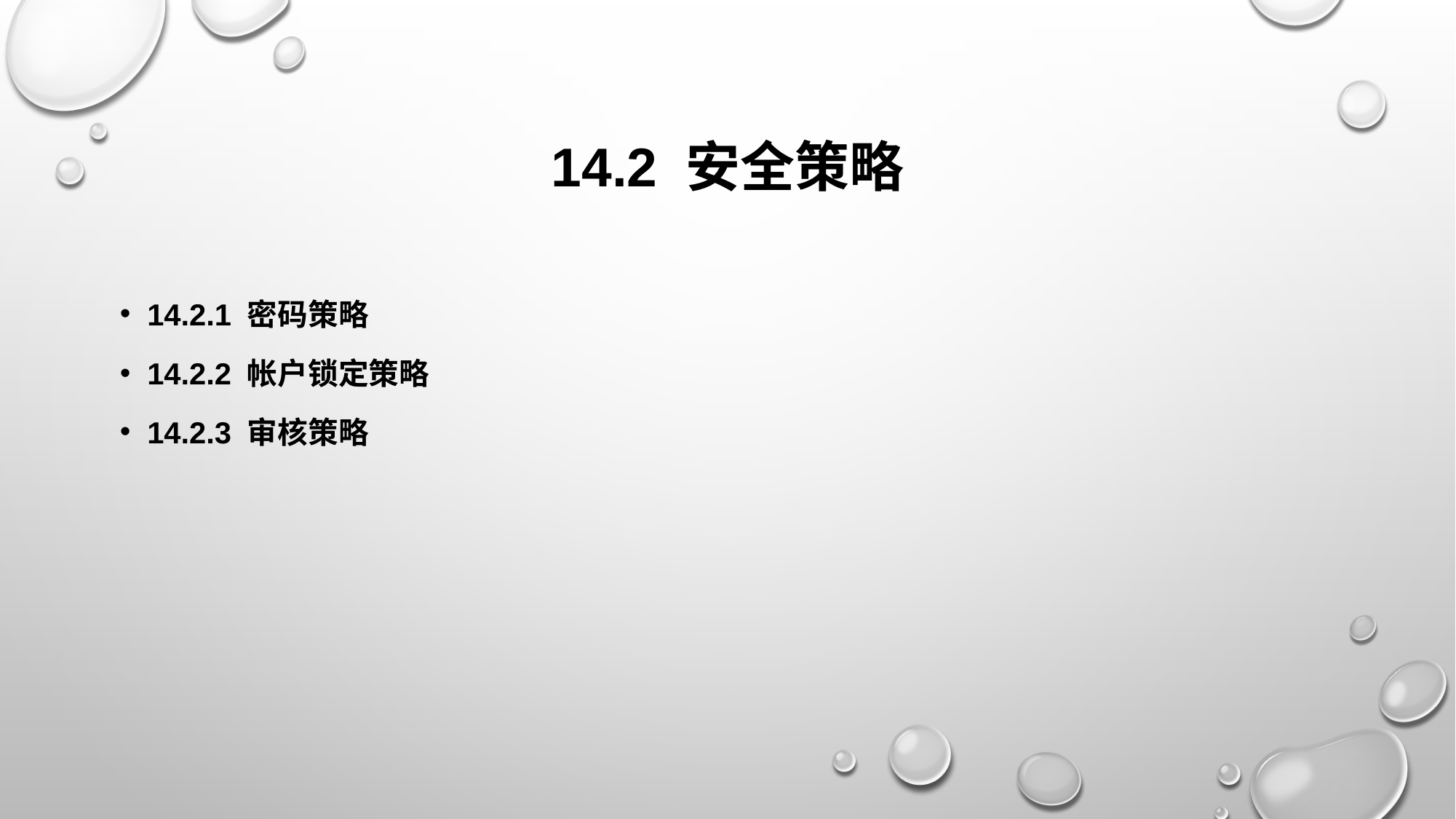

# 14.2 安全策略
14.2.1 密码策略
14.2.2 帐户锁定策略
14.2.3 审核策略